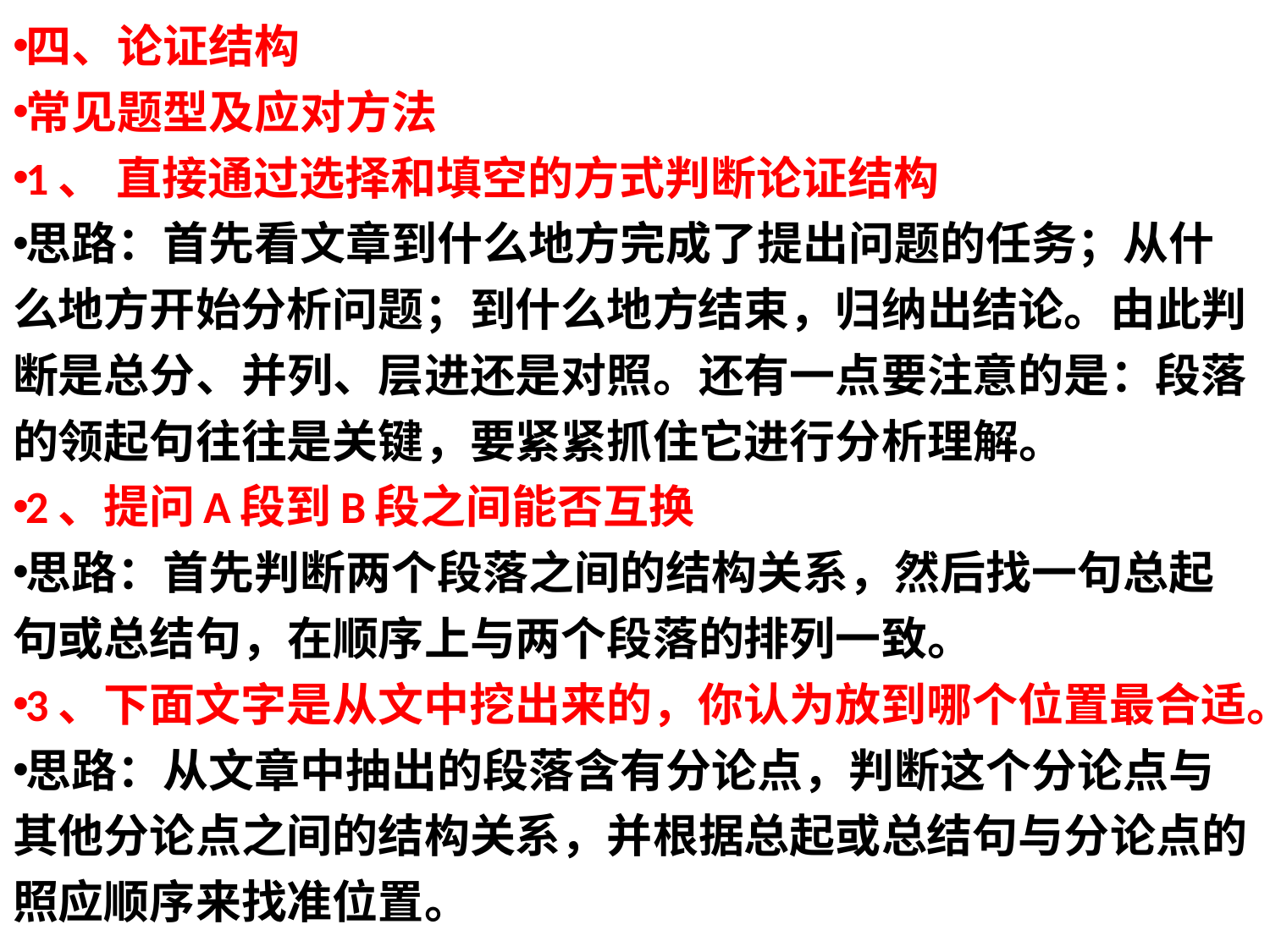

四、论证结构
常见题型及应对方法
1、 直接通过选择和填空的方式判断论证结构
思路：首先看文章到什么地方完成了提出问题的任务；从什么地方开始分析问题；到什么地方结束，归纳出结论。由此判断是总分、并列、层进还是对照。还有一点要注意的是：段落的领起句往往是关键，要紧紧抓住它进行分析理解。
2、提问A段到B段之间能否互换
思路：首先判断两个段落之间的结构关系，然后找一句总起句或总结句，在顺序上与两个段落的排列一致。
3、下面文字是从文中挖出来的，你认为放到哪个位置最合适。
思路：从文章中抽出的段落含有分论点，判断这个分论点与其他分论点之间的结构关系，并根据总起或总结句与分论点的照应顺序来找准位置。

#